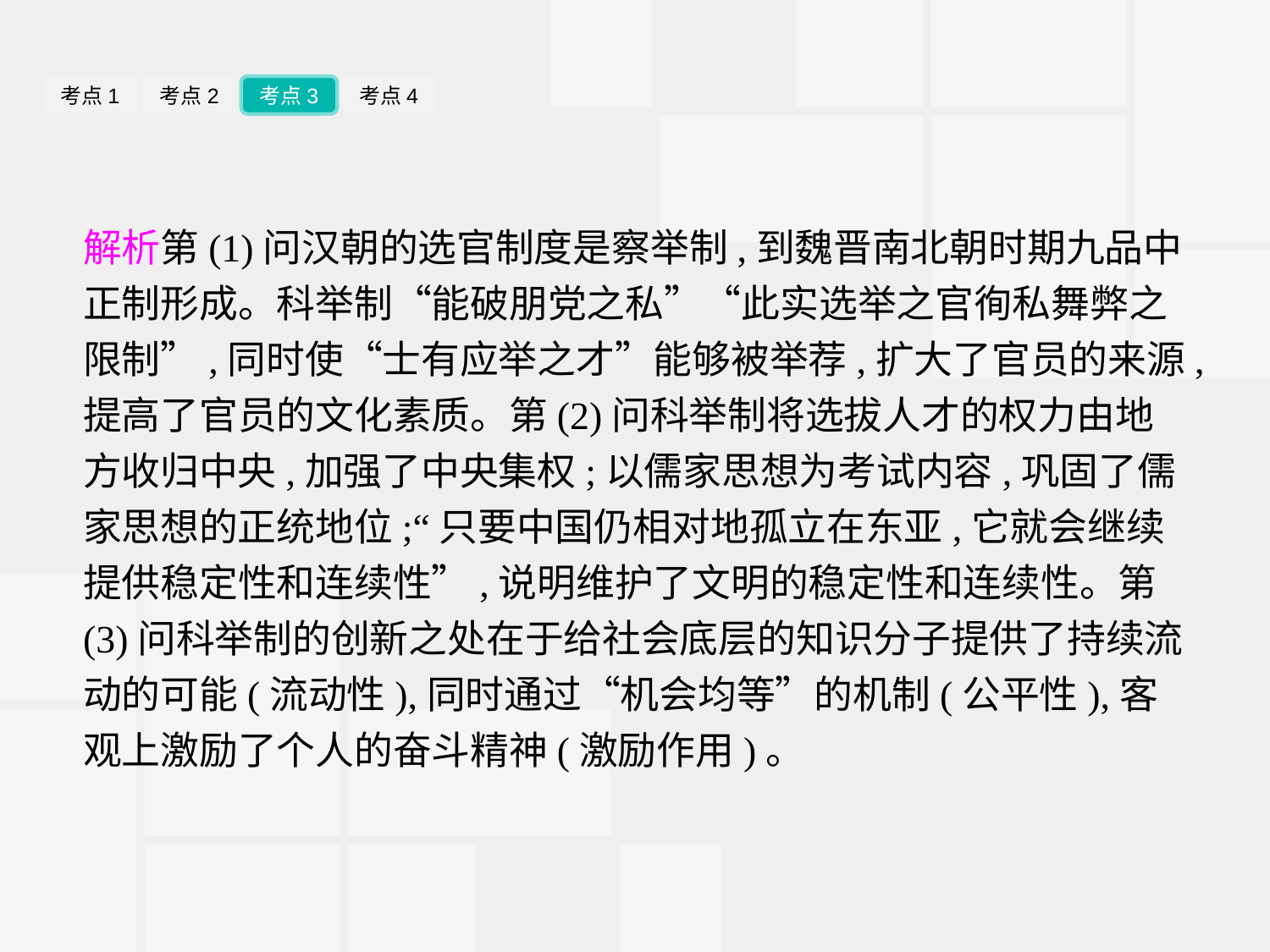

考点1
考点2
考点3
考点4
解析第(1)问汉朝的选官制度是察举制,到魏晋南北朝时期九品中正制形成。科举制“能破朋党之私”“此实选举之官徇私舞弊之限制”,同时使“士有应举之才”能够被举荐,扩大了官员的来源,提高了官员的文化素质。第(2)问科举制将选拔人才的权力由地方收归中央,加强了中央集权;以儒家思想为考试内容,巩固了儒家思想的正统地位;“只要中国仍相对地孤立在东亚,它就会继续提供稳定性和连续性”,说明维护了文明的稳定性和连续性。第(3)问科举制的创新之处在于给社会底层的知识分子提供了持续流动的可能(流动性),同时通过“机会均等”的机制(公平性),客观上激励了个人的奋斗精神(激励作用)。